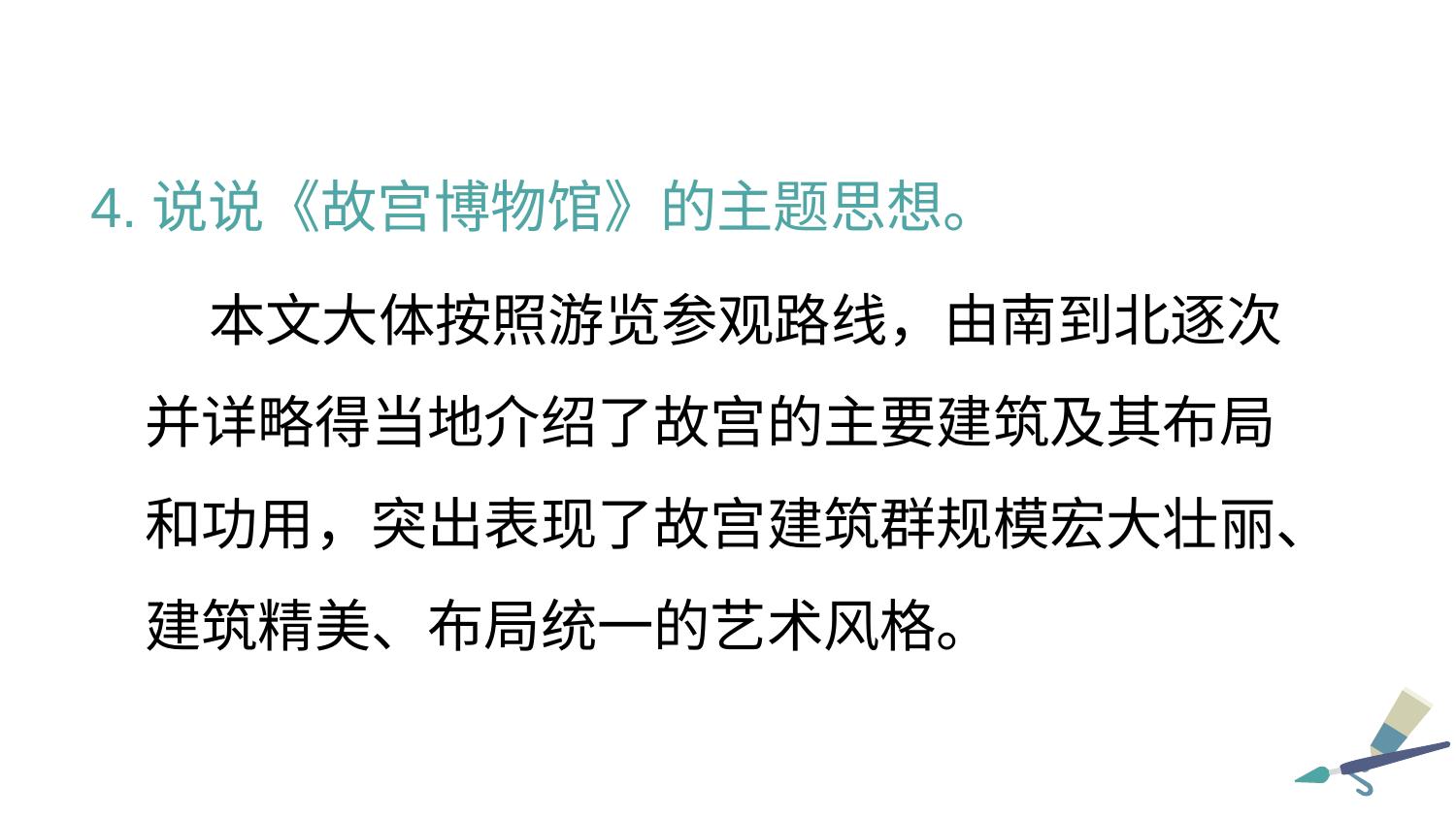

4.说说《故宫博物馆》的主题思想。
    本文大体按照游览参观路线，由南到北逐次并详略得当地介绍了故宫的主要建筑及其布局和功用，突出表现了故宫建筑群规模宏大壮丽、建筑精美、布局统一的艺术风格。